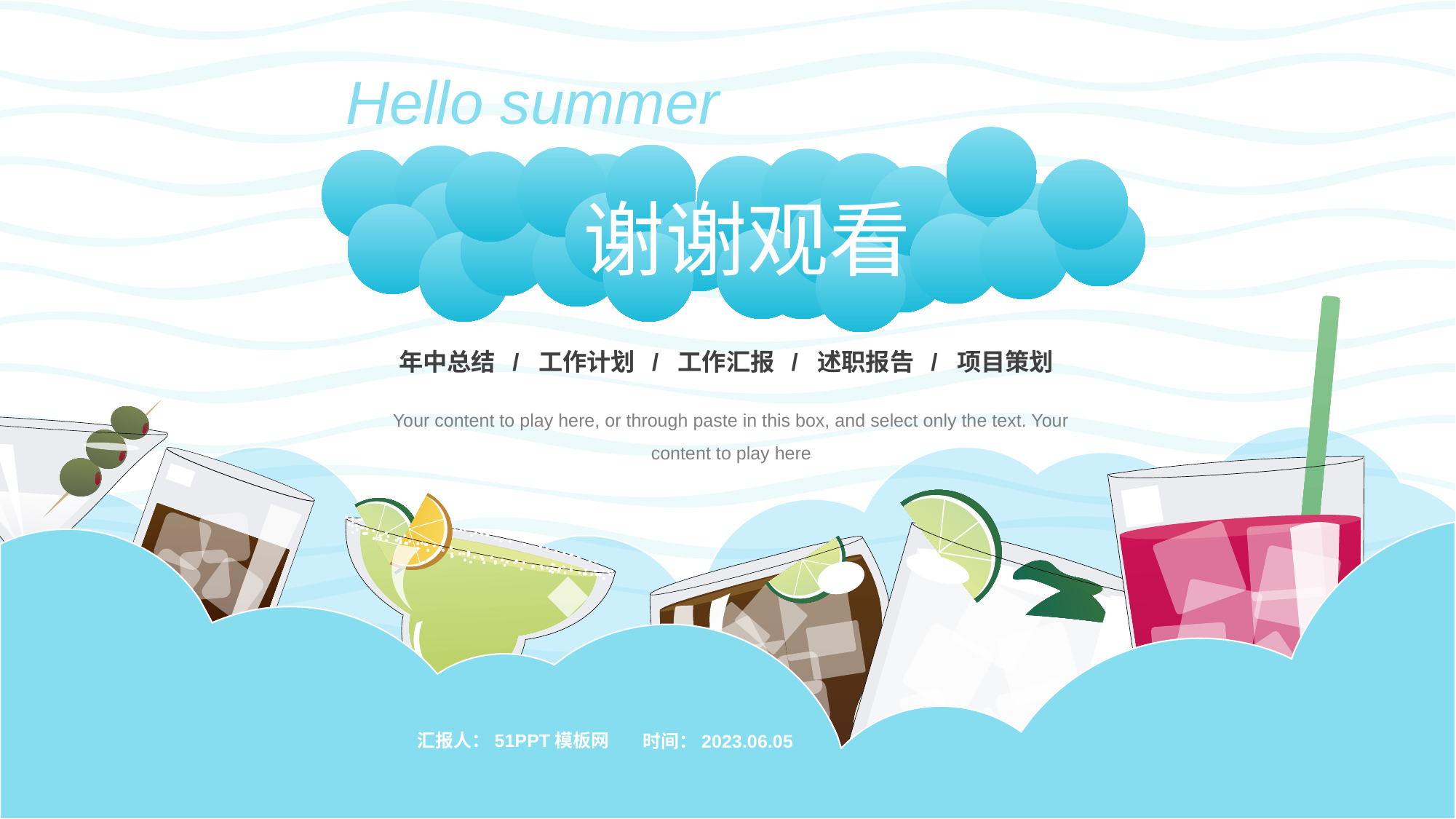

Hello summer

谢谢观看

年中总结  /  工作计划  /  工作汇报  /  述职报告  /  项目策划
Your content to play here, or through paste in this box, and select only the text. Your content to play here

汇报人：51PPT模板网
时间：2023.06.05